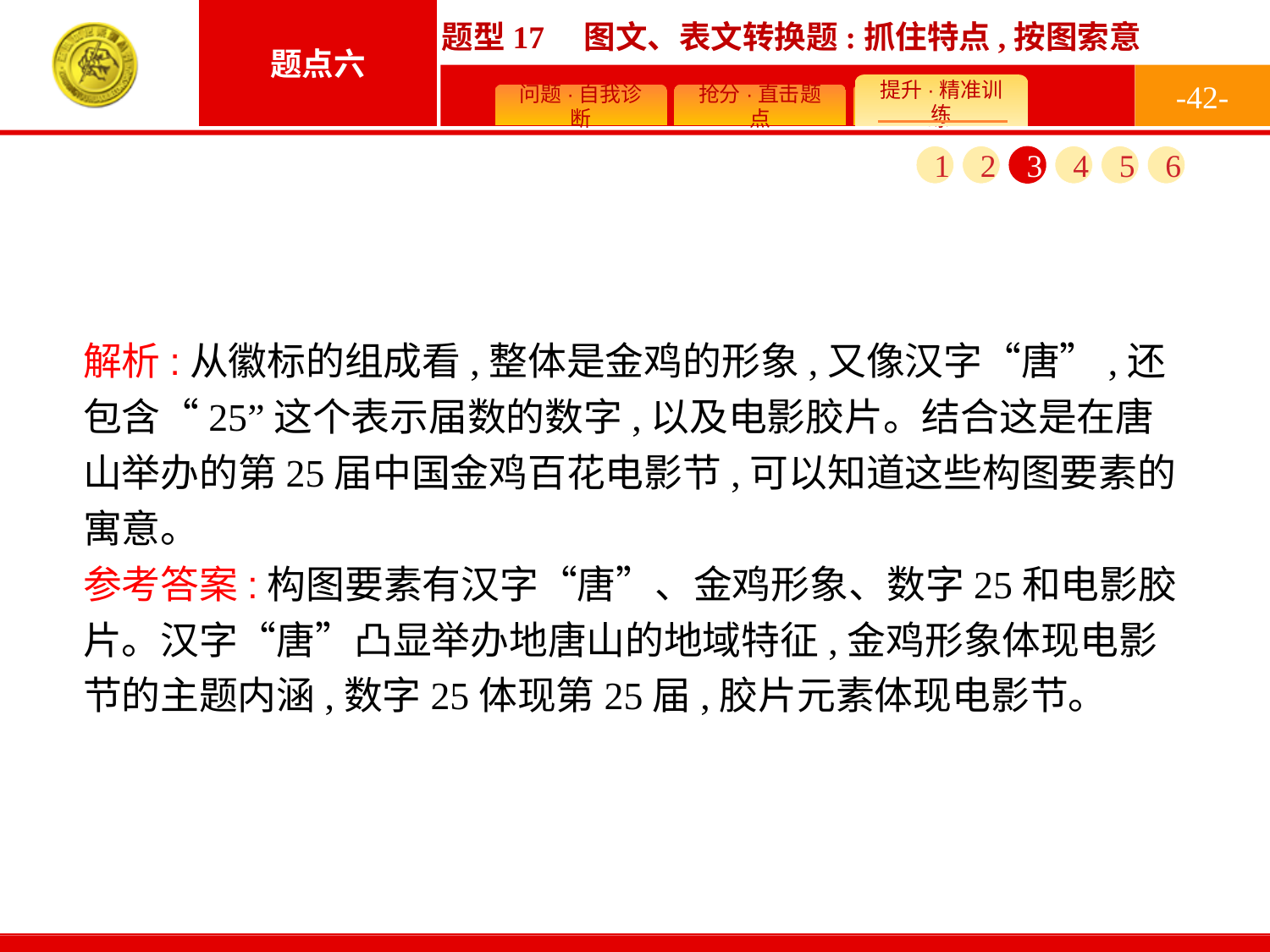

-42-
1
2
3
4
5
6
解析:从徽标的组成看,整体是金鸡的形象,又像汉字“唐”,还包含“25”这个表示届数的数字,以及电影胶片。结合这是在唐山举办的第25届中国金鸡百花电影节,可以知道这些构图要素的寓意。
参考答案:构图要素有汉字“唐”、金鸡形象、数字25和电影胶片。汉字“唐”凸显举办地唐山的地域特征,金鸡形象体现电影节的主题内涵,数字25体现第25届,胶片元素体现电影节。